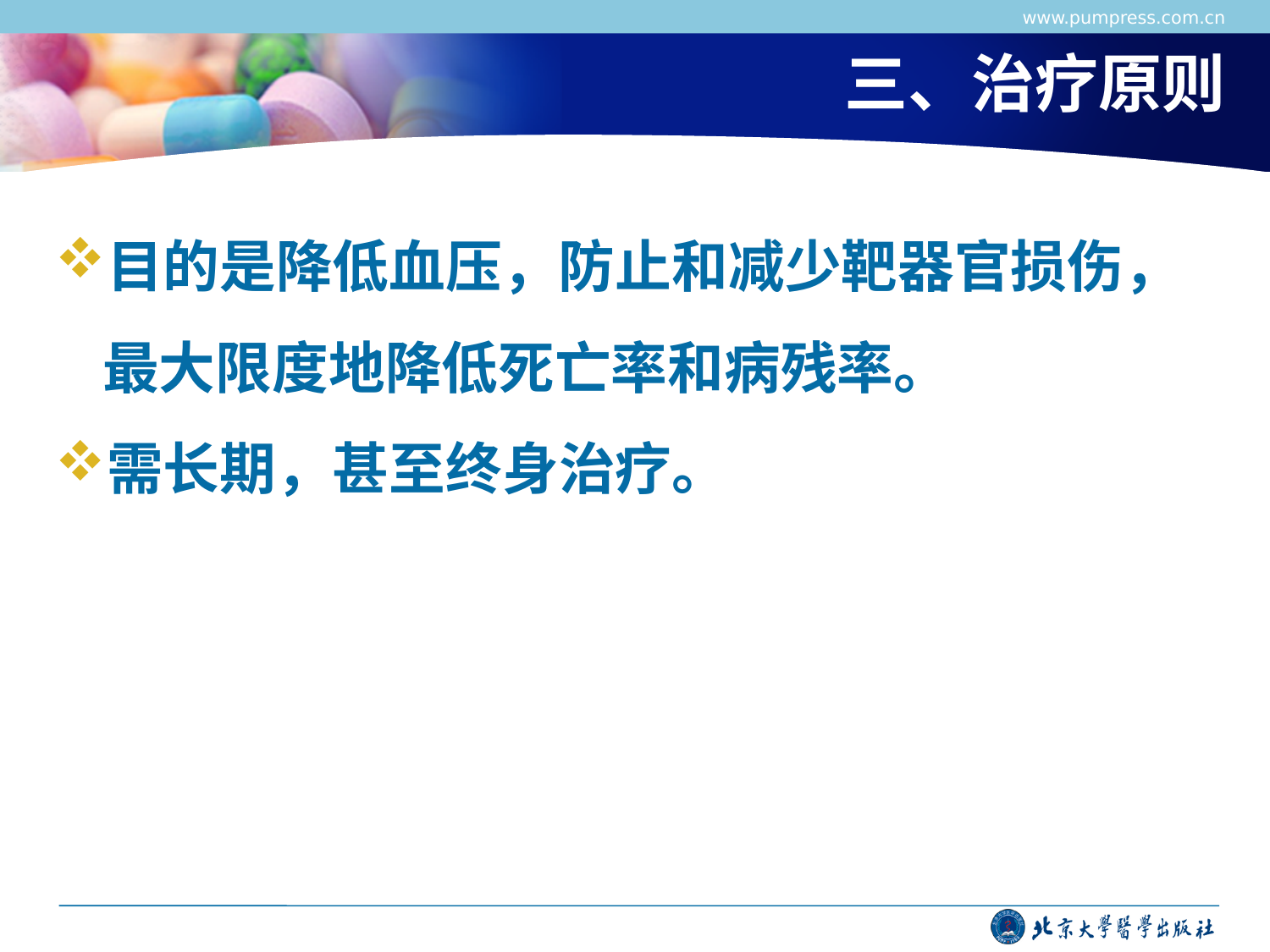

www.pumpress.com.cn
# 三、治疗原则
目的是降低血压，防止和减少靶器官损伤，最大限度地降低死亡率和病残率。
需长期，甚至终身治疗。